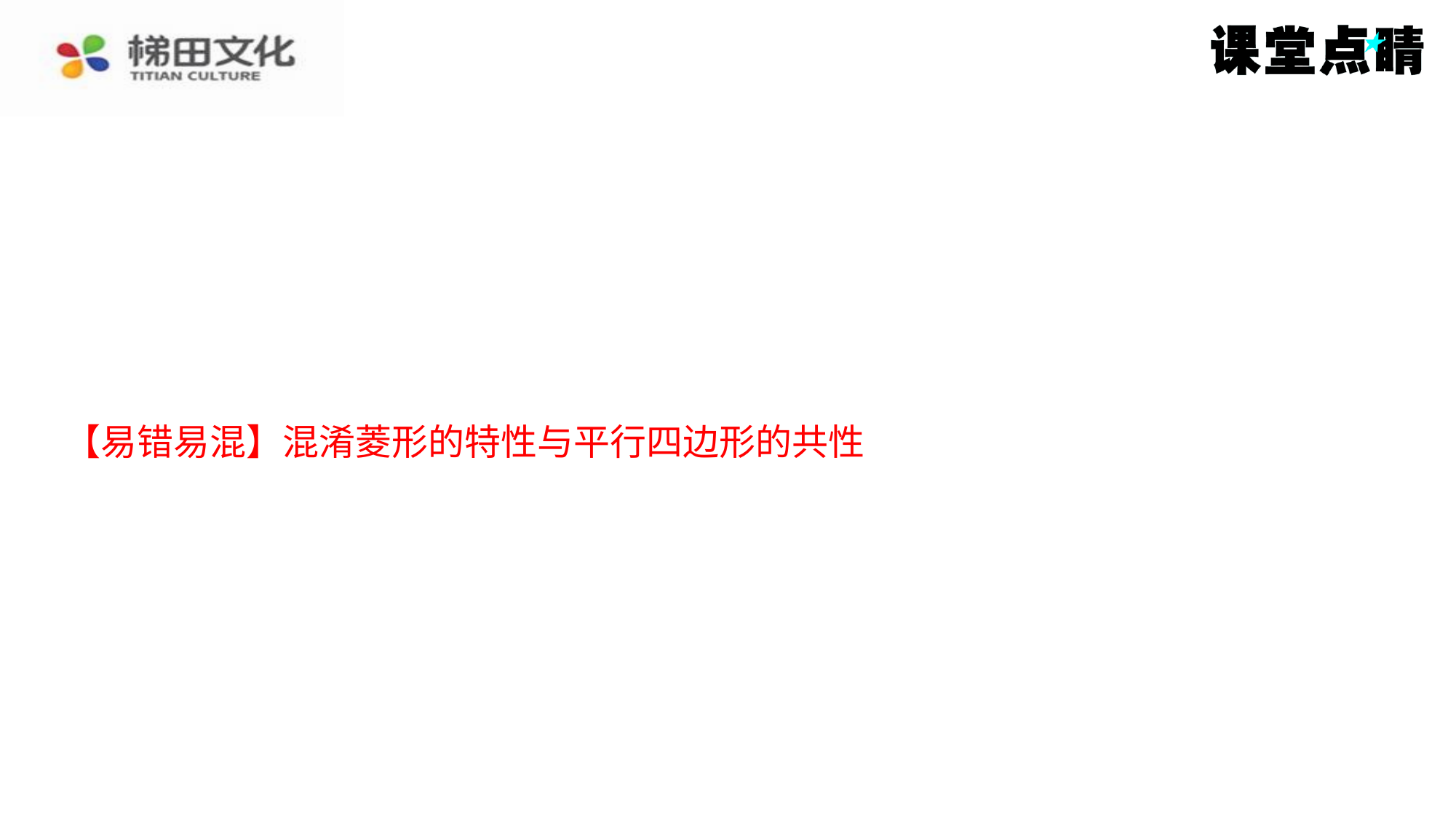

【易错易混】混淆菱形的特性与平行四边形的共性
【易错易混】混淆菱形的特性与平行四边形的共性